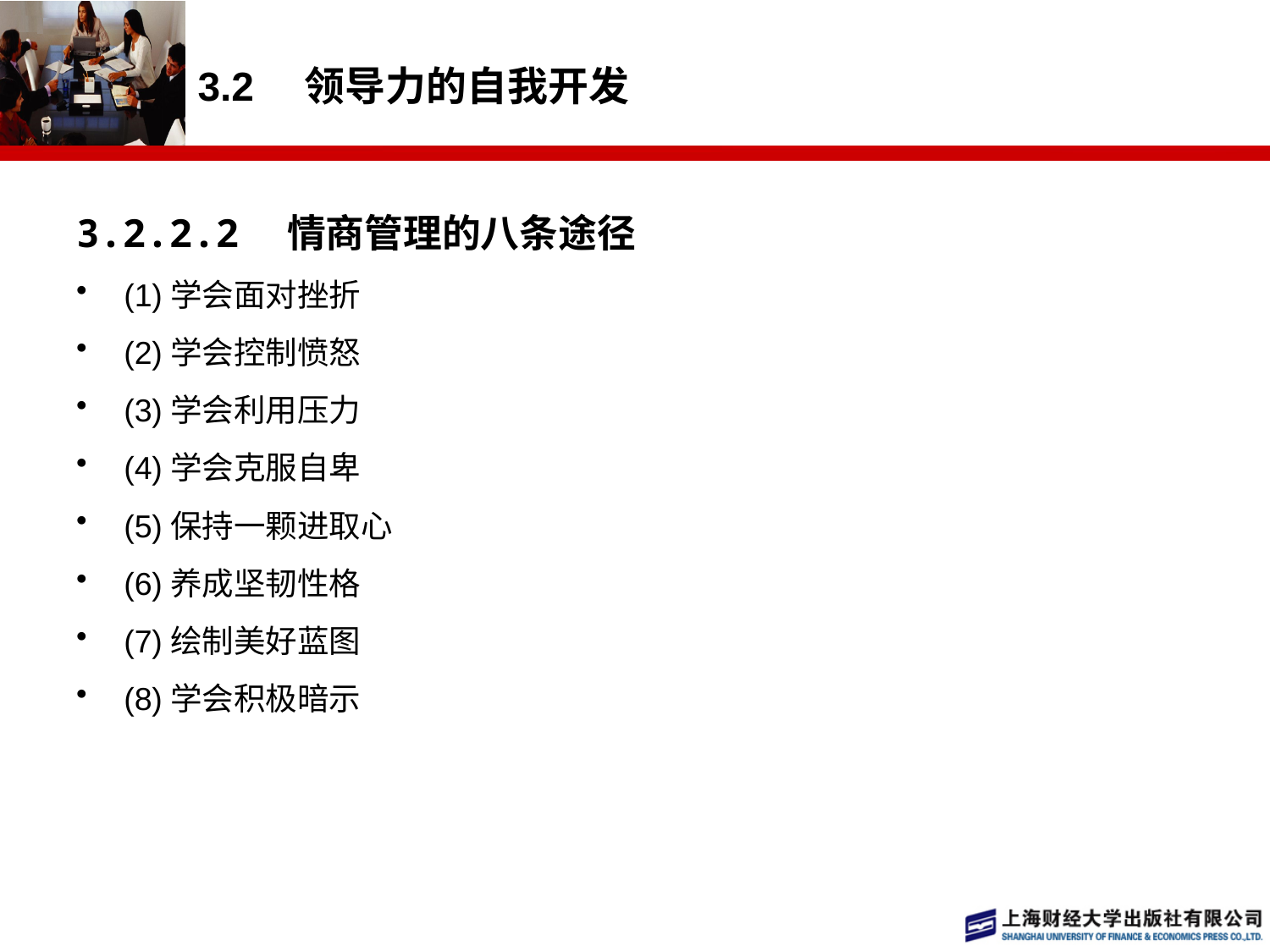

# 3.2　领导力的自我开发
3.2.2.2　情商管理的八条途径
(1)学会面对挫折
(2)学会控制愤怒
(3)学会利用压力
(4)学会克服自卑
(5)保持一颗进取心
(6)养成坚韧性格
(7)绘制美好蓝图
(8)学会积极暗示